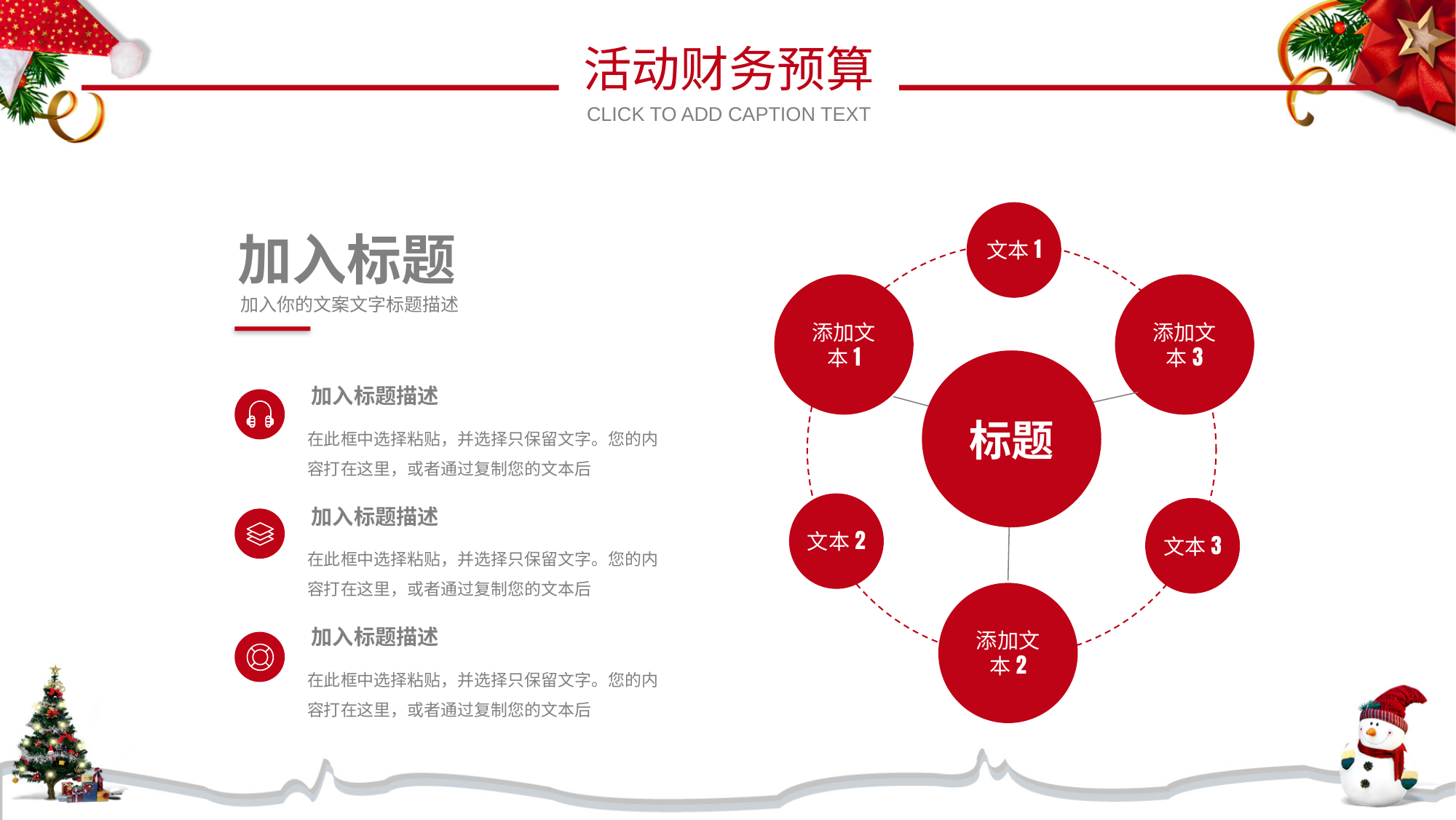

活动财务预算

CLICK TO ADD CAPTION TEXT
文本1

添加文本3
添加文本1
标题
文本2
文本3
添加文本2
加入标题
加入你的文案文字标题描述

加入标题描述

在此框中选择粘贴，并选择只保留文字。您的内容打在这里，或者通过复制您的文本后
加入标题描述

在此框中选择粘贴，并选择只保留文字。您的内容打在这里，或者通过复制您的文本后
加入标题描述

在此框中选择粘贴，并选择只保留文字。您的内容打在这里，或者通过复制您的文本后